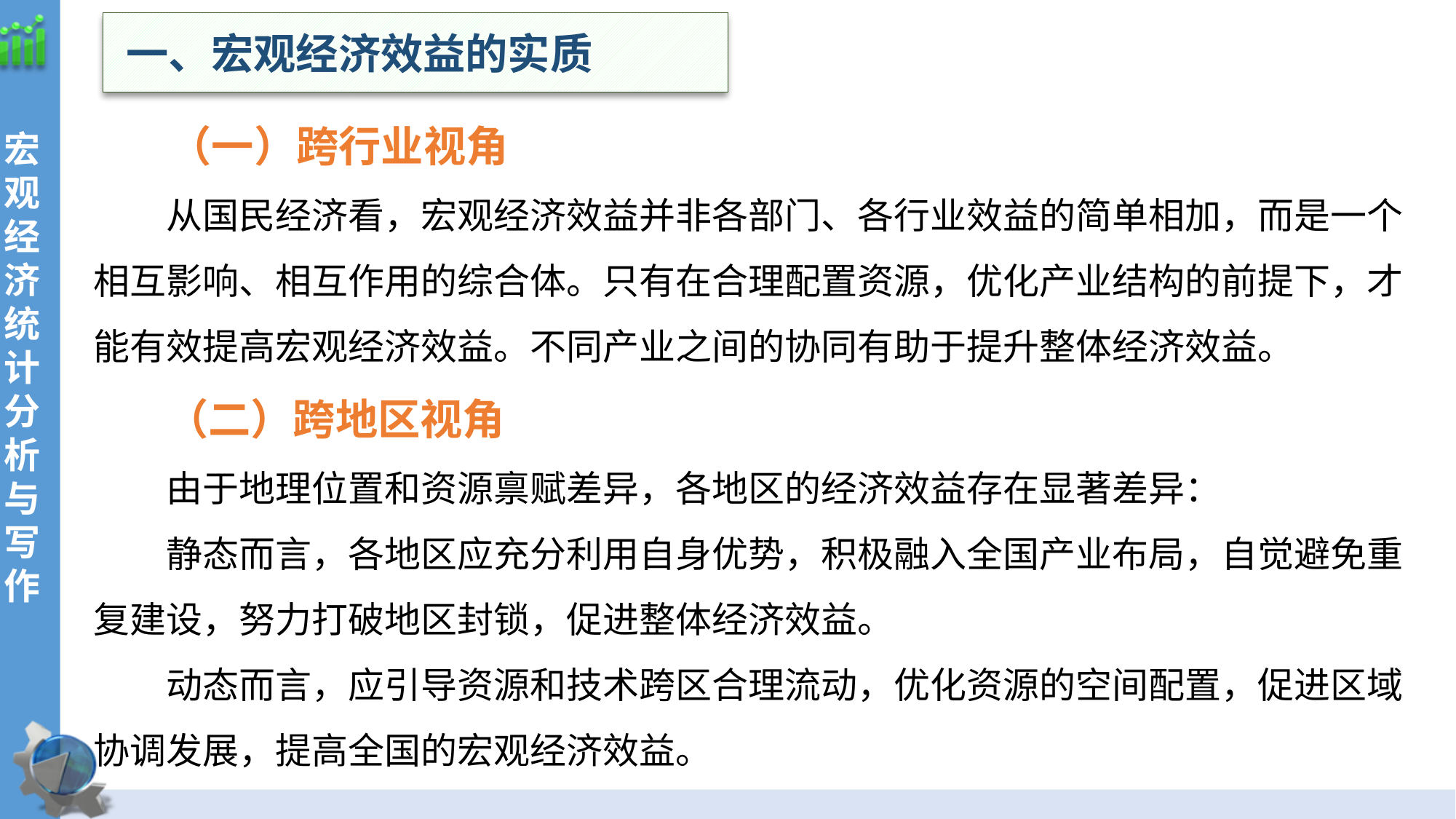

一、宏观经济效益的实质

         （一）跨行业视角
从国民经济看，宏观经济效益并非各部门、各行业效益的简单相加，而是一个相互影响、相互作用的综合体。只有在合理配置资源，优化产业结构的前提下，才能有效提高宏观经济效益。不同产业之间的协同有助于提升整体经济效益。
（二）跨地区视角
由于地理位置和资源禀赋差异，各地区的经济效益存在显著差异：
静态而言，各地区应充分利用自身优势，积极融入全国产业布局，自觉避免重复建设，努力打破地区封锁，促进整体经济效益。
动态而言，应引导资源和技术跨区合理流动，优化资源的空间配置，促进区域协调发展，提高全国的宏观经济效益。

5